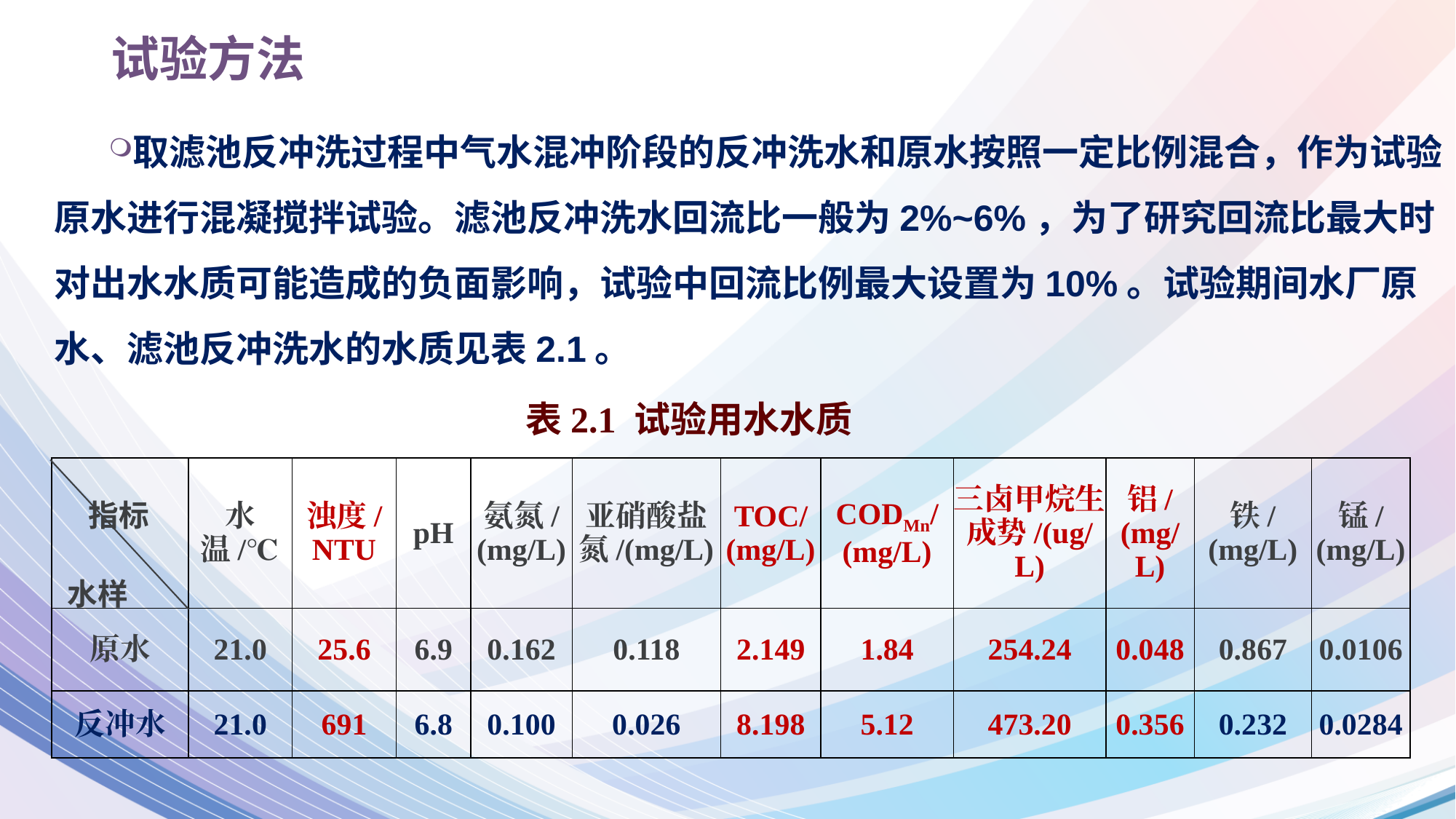

# 试验方法
取滤池反冲洗过程中气水混冲阶段的反冲洗水和原水按照一定比例混合，作为试验原水进行混凝搅拌试验。滤池反冲洗水回流比一般为2%~6%，为了研究回流比最大时对出水水质可能造成的负面影响，试验中回流比例最大设置为10%。试验期间水厂原水、滤池反冲洗水的水质见表2.1。
表2.1 试验用水水质
| 指标 水样 | 水温/℃ | 浊度/NTU | pH | 氨氮/(mg/L) | 亚硝酸盐氮/(mg/L) | TOC/(mg/L) | CODMn/(mg/L) | 三卤甲烷生成势/(ug/L) | 铝/(mg/L) | 铁/(mg/L) | 锰/(mg/L) |
| --- | --- | --- | --- | --- | --- | --- | --- | --- | --- | --- | --- |
| 原水 | 21.0 | 25.6 | 6.9 | 0.162 | 0.118 | 2.149 | 1.84 | 254.24 | 0.048 | 0.867 | 0.0106 |
| 反冲水 | 21.0 | 691 | 6.8 | 0.100 | 0.026 | 8.198 | 5.12 | 473.20 | 0.356 | 0.232 | 0.0284 |